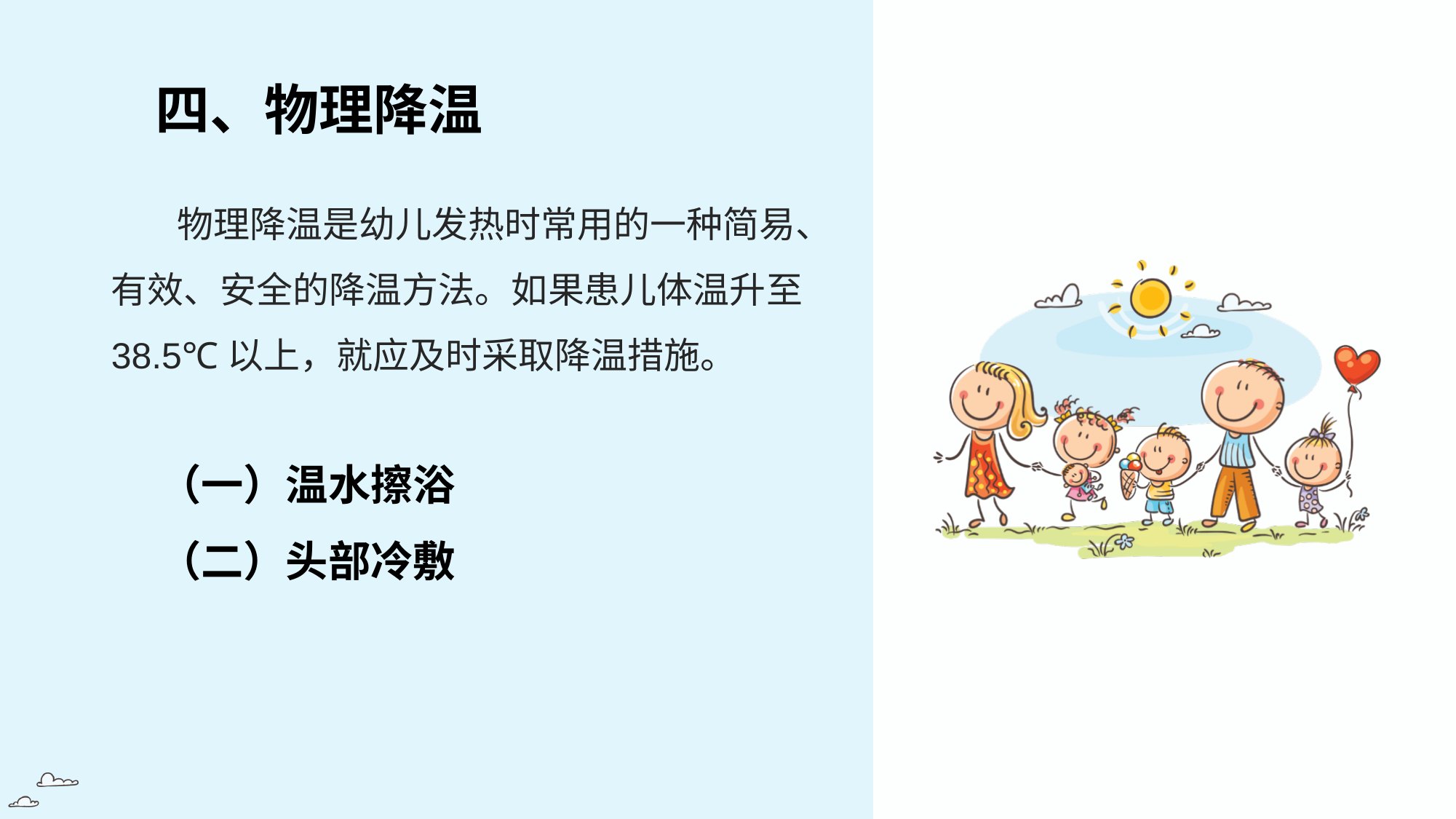

四、物理降温
       物理降温是幼儿发热时常用的一种简易、有效、安全的降温方法。如果患儿体温升至38.5℃以上，就应及时采取降温措施。

（一）温水擦浴
（二）头部冷敷